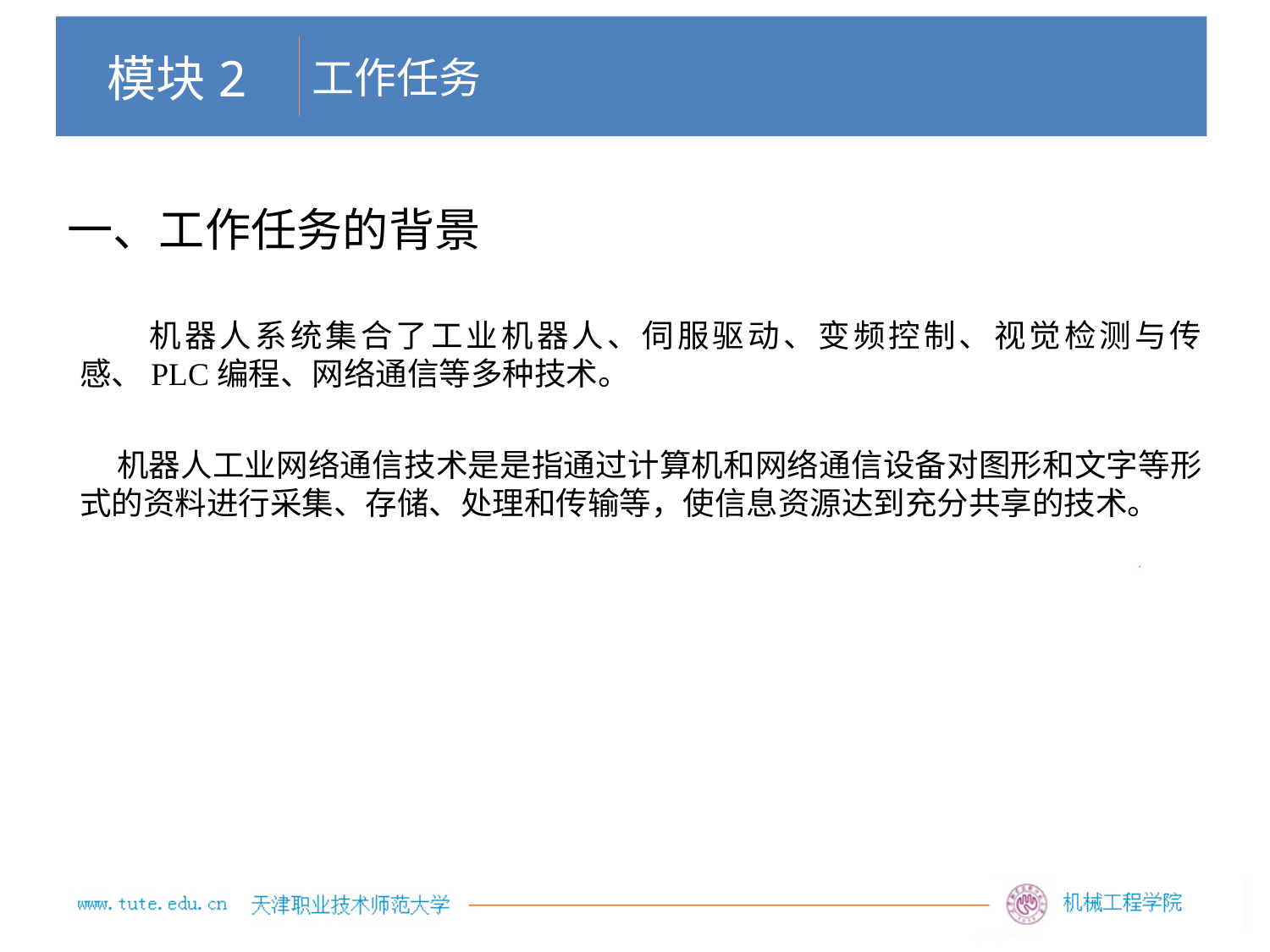

工作任务
# 模块2

一、工作任务的背景
  机器人系统集合了工业机器人、伺服驱动、变频控制、视觉检测与传感、PLC编程、网络通信等多种技术。
机器人工业网络通信技术是是指通过计算机和网络通信设备对图形和文字等形式的资料进行采集、存储、处理和传输等，使信息资源达到充分共享的技术。